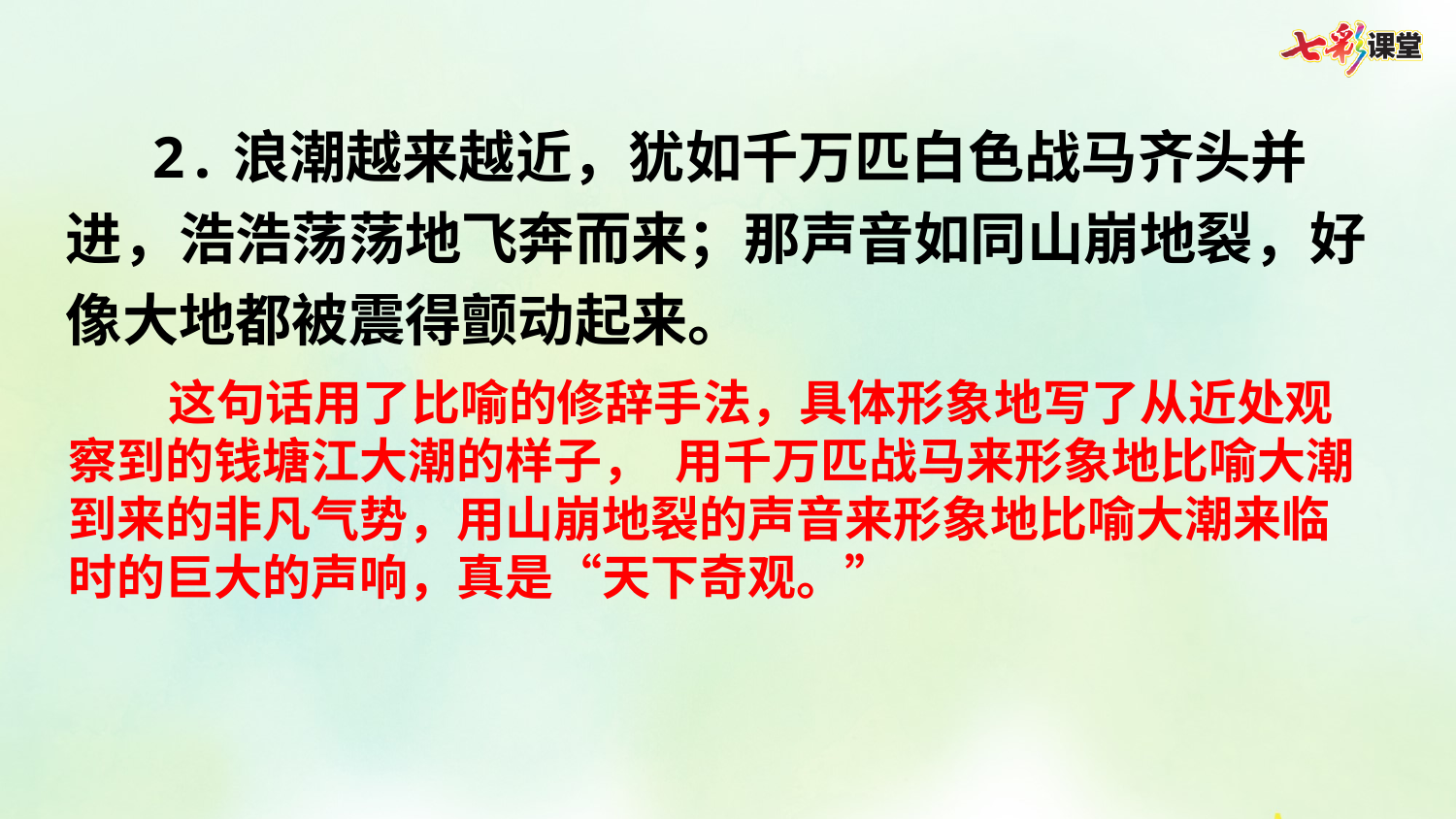

2.浪潮越来越近，犹如千万匹白色战马齐头并进，浩浩荡荡地飞奔而来；那声音如同山崩地裂，好像大地都被震得颤动起来。
这句话用了比喻的修辞手法，具体形象地写了从近处观察到的钱塘江大潮的样子， 用千万匹战马来形象地比喻大潮到来的非凡气势，用山崩地裂的声音来形象地比喻大潮来临时的巨大的声响，真是“天下奇观。”